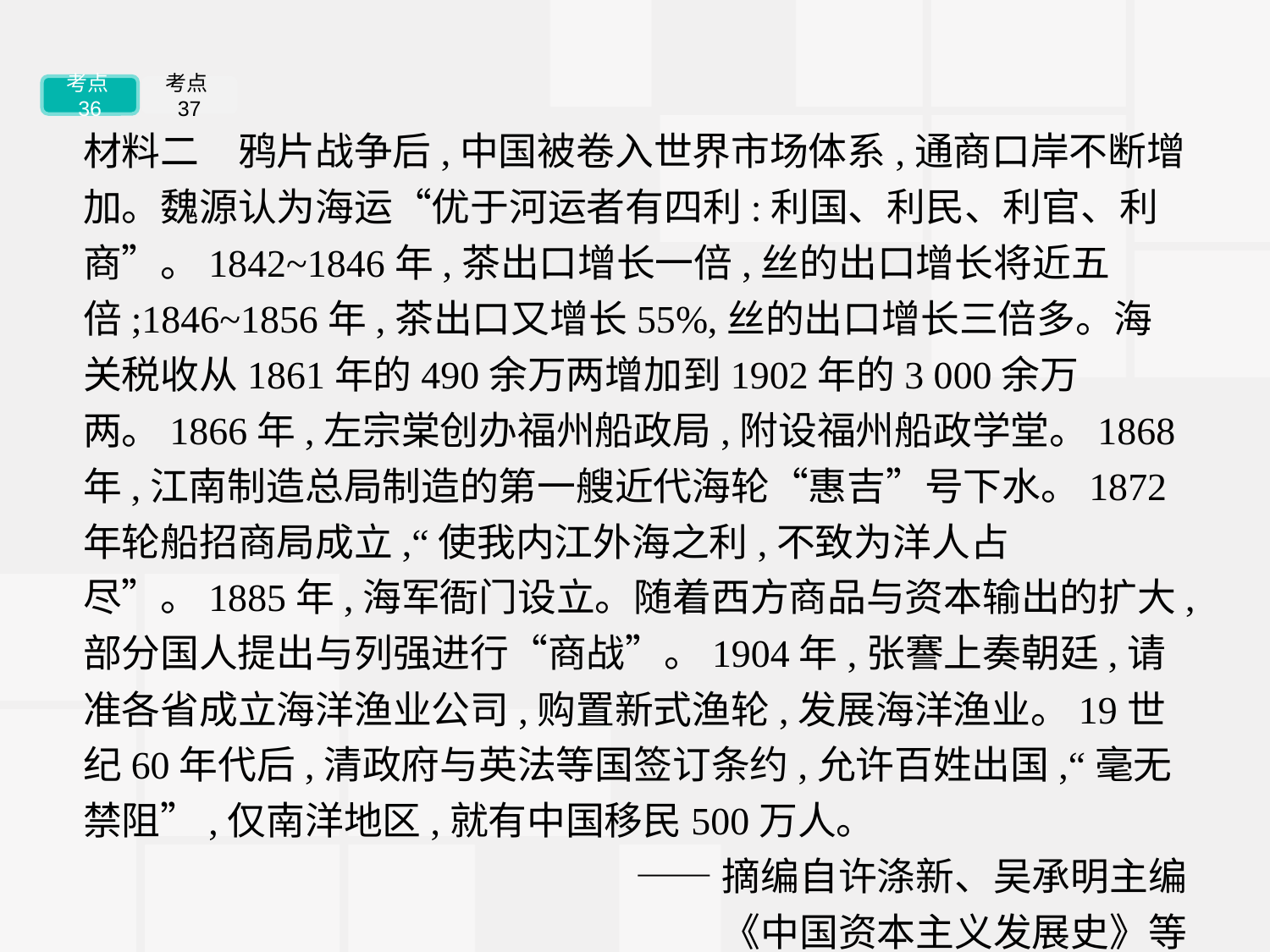

考点36
考点37
材料二　鸦片战争后,中国被卷入世界市场体系,通商口岸不断增加。魏源认为海运“优于河运者有四利:利国、利民、利官、利商”。1842~1846年,茶出口增长一倍,丝的出口增长将近五倍;1846~1856年,茶出口又增长55%,丝的出口增长三倍多。海关税收从1861年的490余万两增加到1902年的3 000余万两。1866年,左宗棠创办福州船政局,附设福州船政学堂。1868年,江南制造总局制造的第一艘近代海轮“惠吉”号下水。1872年轮船招商局成立,“使我内江外海之利,不致为洋人占尽”。1885年,海军衙门设立。随着西方商品与资本输出的扩大,部分国人提出与列强进行“商战”。1904年,张謇上奏朝廷,请准各省成立海洋渔业公司,购置新式渔轮,发展海洋渔业。19世纪60年代后,清政府与英法等国签订条约,允许百姓出国,“毫无禁阻”,仅南洋地区,就有中国移民500万人。
——摘编自许涤新、吴承明主编
《中国资本主义发展史》等